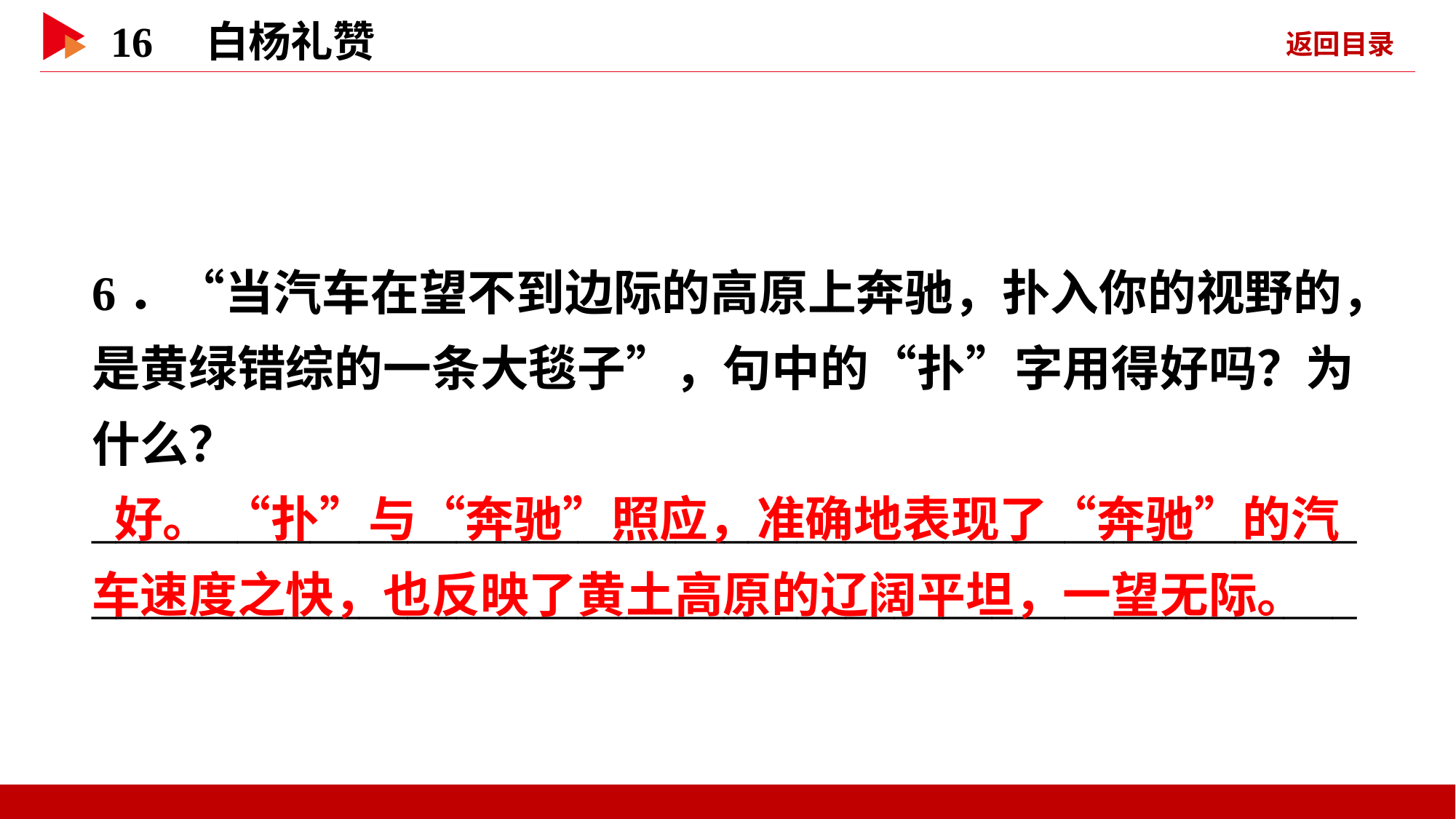

6．“当汽车在望不到边际的高原上奔驰，扑入你的视野的，是黄绿错综的一条大毯子”，句中的“扑”字用得好吗？为什么？
________________________________________________________________________________________________________
 好。 “扑”与“奔驰”照应，准确地表现了“奔驰”的汽车速度之快，也反映了黄土高原的辽阔平坦，一望无际。